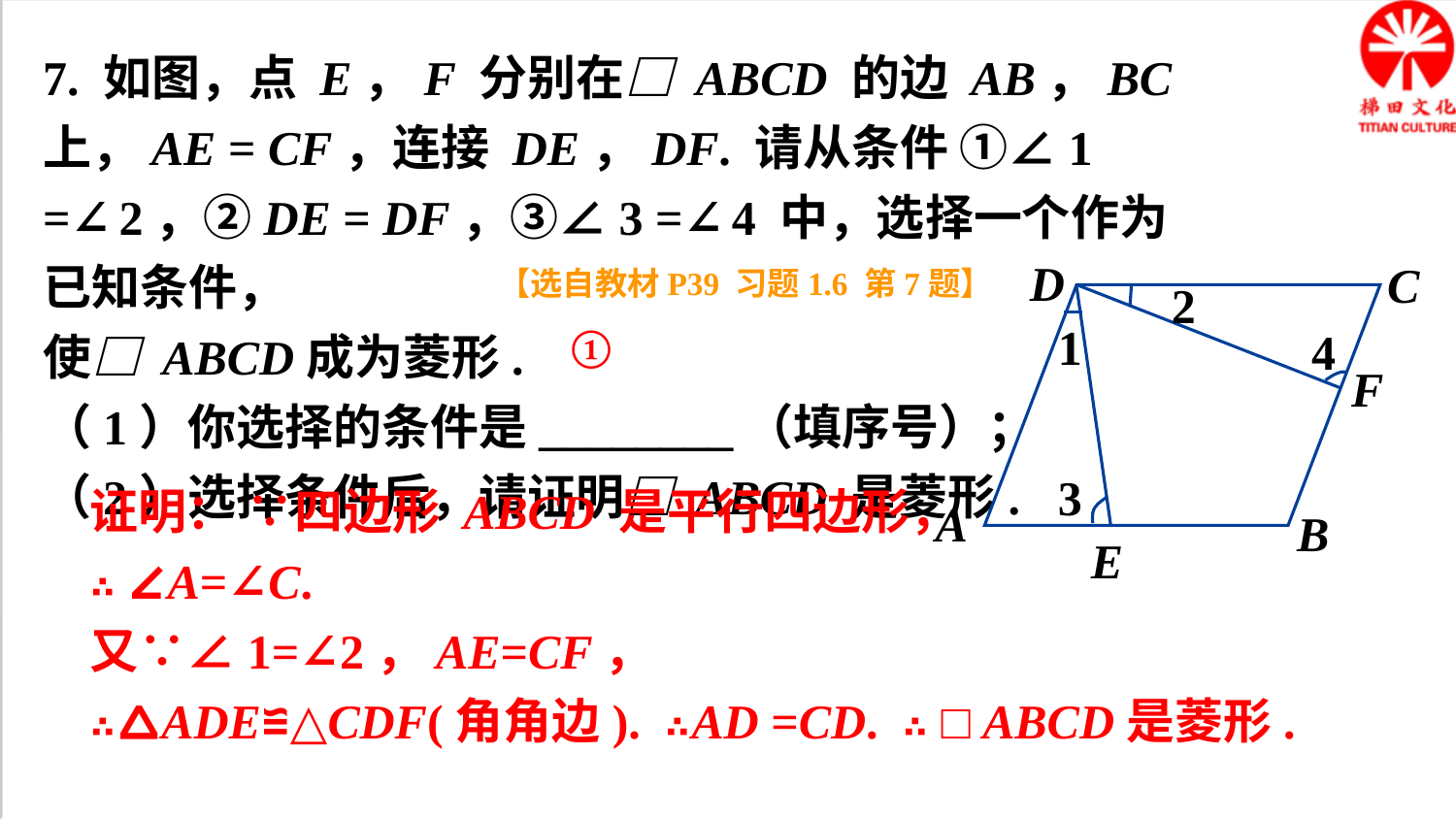

7. 如图，点 E，F 分别在□ ABCD 的边 AB，BC 上，AE = CF，连接 DE，DF. 请从条件 ①∠1 =∠2，②DE = DF，③∠3 =∠4 中，选择一个作为已知条件，
使□ ABCD成为菱形.
（1）你选择的条件是________（填序号）；
（2）选择条件后，请证明□ ABCD 是菱形.
D
C

F
A
B
E
2
1
4
3

【选自教材P39 习题1.6 第7题】
①
证明： ∵四边形 ABCD 是平行四边形，
∴ ∠A=∠C.
又∵∠1=∠2，AE=CF，
∴△ADE≌△CDF(角角边).  ∴AD =CD.  ∴ □ ABCD是菱形.